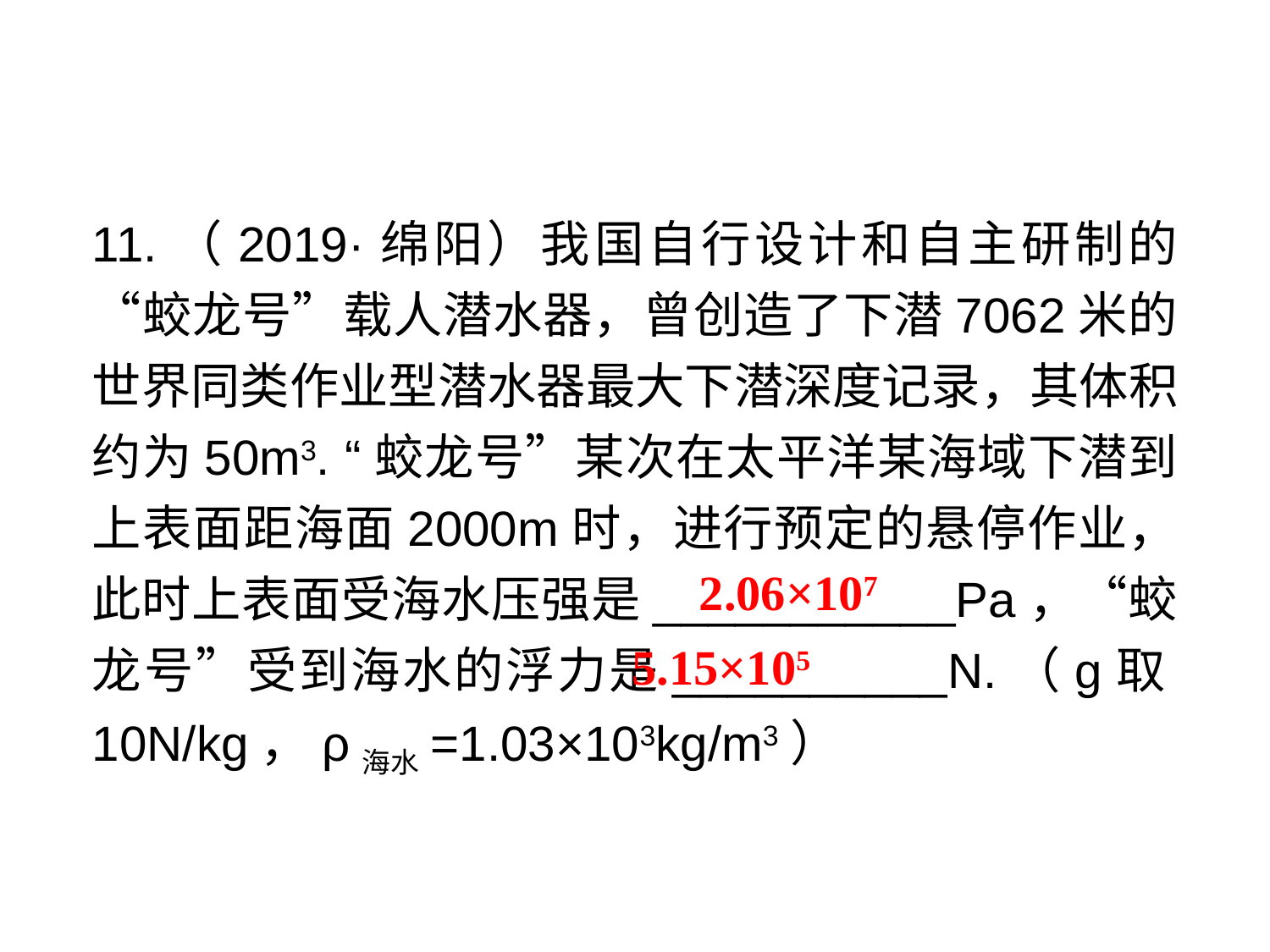

11.（2019·绵阳）我国自行设计和自主研制的“蛟龙号”载人潜水器，曾创造了下潜7062米的世界同类作业型潜水器最大下潜深度记录，其体积约为50m3. “蛟龙号”某次在太平洋某海域下潜到上表面距海面2000m时，进行预定的悬停作业，此时上表面受海水压强是___________Pa，“蛟龙号”受到海水的浮力是__________N.（g取10N/kg，ρ海水=1.03×103kg/m3）
2.06×107
5.15×105